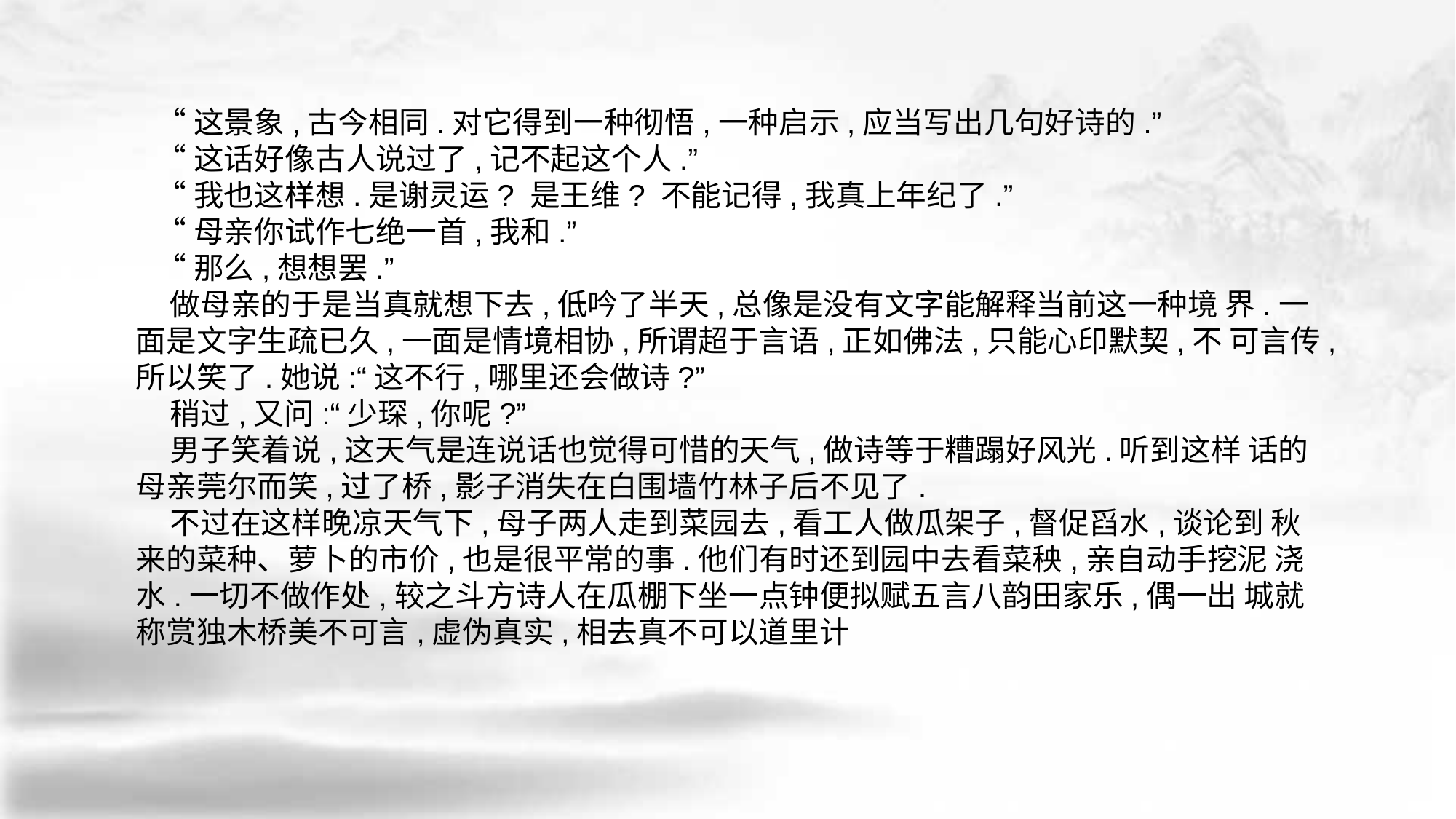

“这景象,古今相同.对它得到一种彻悟,一种启示,应当写出几句好诗的.”
   “这话好像古人说过了,记不起这个人.”
   “我也这样想.是谢灵运? 是王维? 不能记得,我真上年纪了.”
   “母亲你试作七绝一首,我和.”
   “那么,想想罢.”
    做母亲的于是当真就想下去,低吟了半天,总像是没有文字能解释当前这一种境 界.一面是文字生疏已久,一面是情境相协,所谓超于言语,正如佛法,只能心印默契,不 可言传,所以笑了.她说:“这不行,哪里还会做诗?”
    稍过,又问:“少琛,你呢?”
    男子笑着说,这天气是连说话也觉得可惜的天气,做诗等于糟蹋好风光.听到这样 话的母亲莞尔而笑,过了桥,影子消失在白围墙竹林子后不见了.
    不过在这样晚凉天气下,母子两人走到菜园去,看工人做瓜架子,督促舀水,谈论到 秋来的菜种、萝卜的市价,也是很平常的事.他们有时还到园中去看菜秧,亲自动手挖泥 浇水.一切不做作处,较之斗方诗人在瓜棚下坐一点钟便拟赋五言八韵田家乐,偶一出 城就称赏独木桥美不可言,虚伪真实,相去真不可以道里计